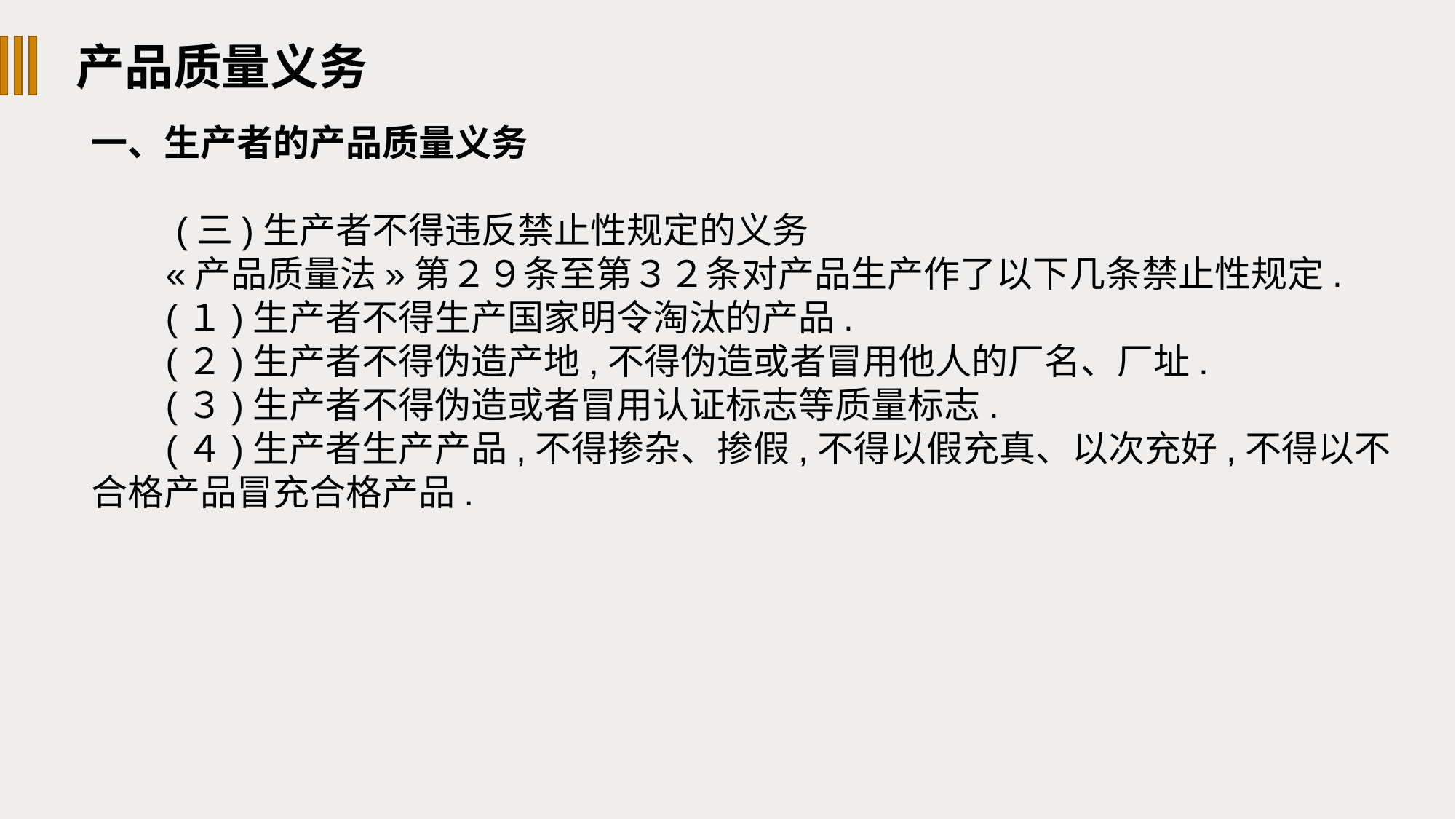

产品质量义务

一、生产者的产品质量义务

 (三)生产者不得违反禁止性规定的义务
«产品质量法»第２９条至第３２条对产品生产作了以下几条禁止性规定.
(１)生产者不得生产国家明令淘汰的产品.
(２)生产者不得伪造产地,不得伪造或者冒用他人的厂名、厂址.
(３)生产者不得伪造或者冒用认证标志等质量标志.
(４)生产者生产产品,不得掺杂、掺假,不得以假充真、以次充好,不得以不合格产品冒充合格产品.